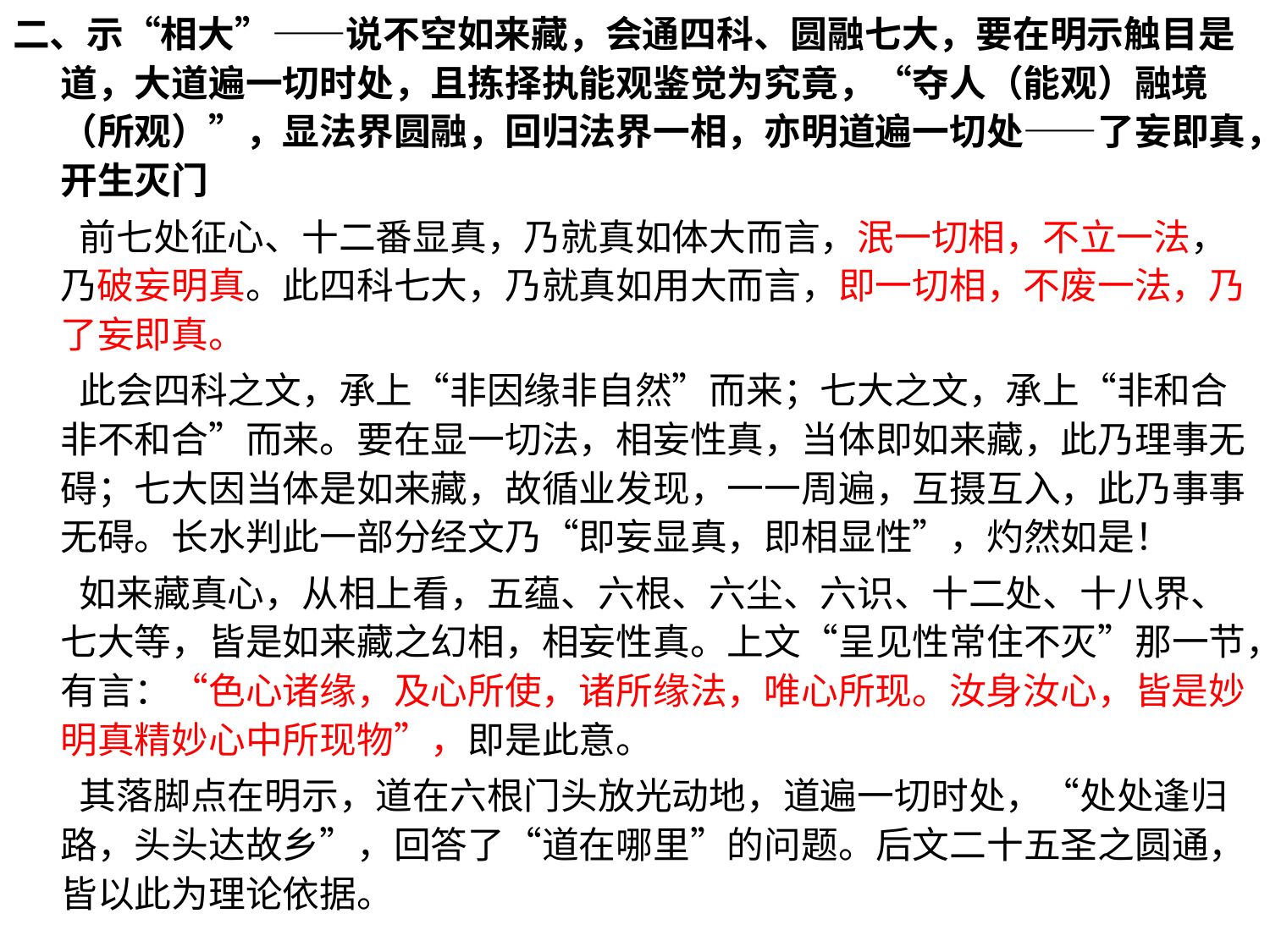

二、示“相大”——说不空如来藏，会通四科、圆融七大，要在明示触目是道，大道遍一切时处，且拣择执能观鉴觉为究竟，“夺人（能观）融境（所观）”，显法界圆融，回归法界一相，亦明道遍一切处——了妄即真，开生灭门
       前七处征心、十二番显真，乃就真如体大而言，泯一切相，不立一法，乃破妄明真。此四科七大，乃就真如用大而言，即一切相，不废一法，乃了妄即真。
       此会四科之文，承上“非因缘非自然”而来；七大之文，承上“非和合非不和合”而来。要在显一切法，相妄性真，当体即如来藏，此乃理事无碍；七大因当体是如来藏，故循业发现，一一周遍，互摄互入，此乃事事无碍。长水判此一部分经文乃“即妄显真，即相显性”，灼然如是！
       如来藏真心，从相上看，五蕴、六根、六尘、六识、十二处、十八界、七大等，皆是如来藏之幻相，相妄性真。上文“呈见性常住不灭”那一节，有言：“色心诸缘，及心所使，诸所缘法，唯心所现。汝身汝心，皆是妙明真精妙心中所现物”，即是此意。
       其落脚点在明示，道在六根门头放光动地，道遍一切时处，“处处逢归路，头头达故乡”，回答了“道在哪里”的问题。后文二十五圣之圆通，皆以此为理论依据。